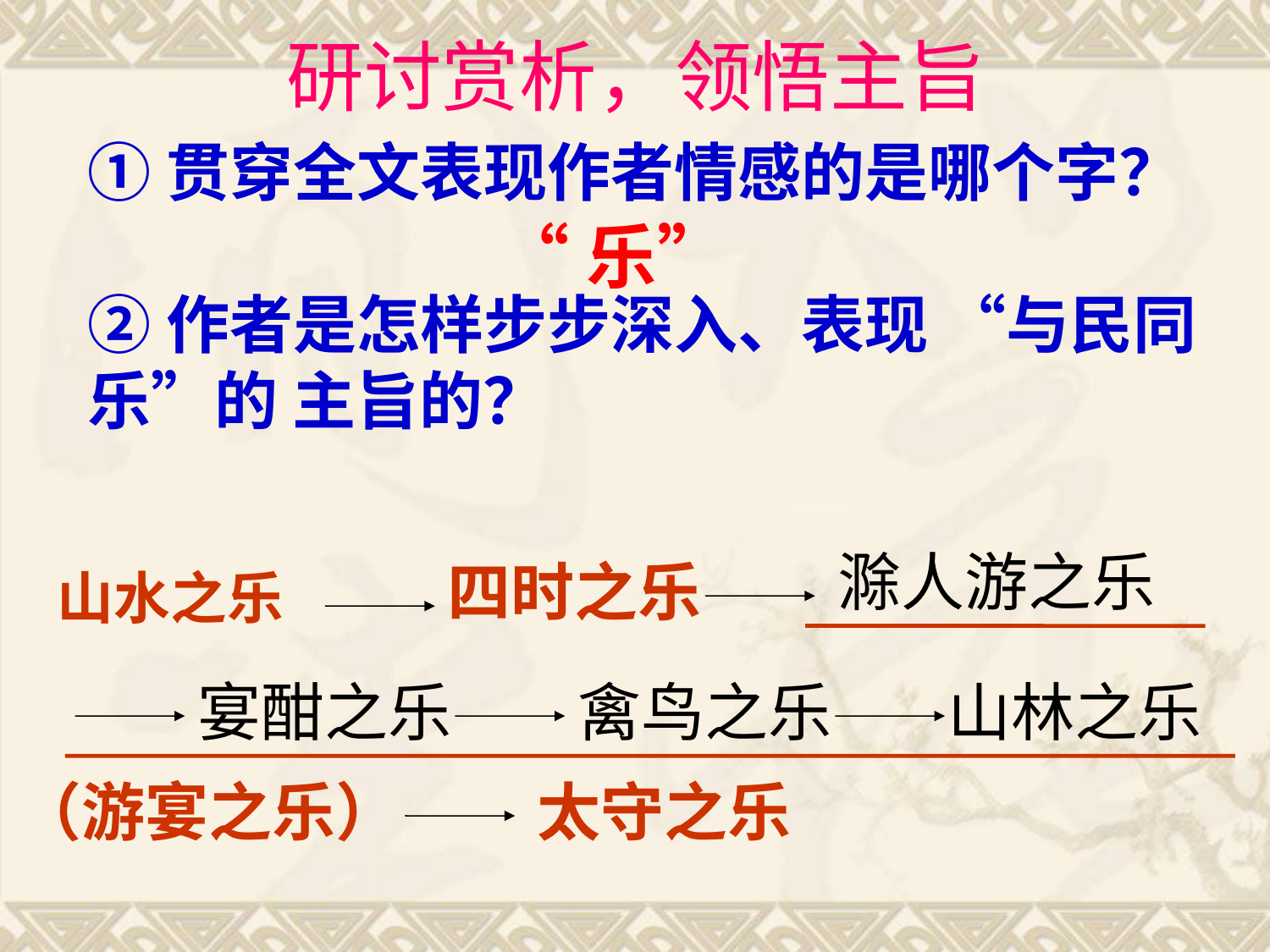

研讨赏析，领悟主旨
①贯穿全文表现作者情感的是哪个字？

②作者是怎样步步深入、表现 “与民同乐”的 主旨的？
“乐”
滁人游之乐
四时之乐
山水之乐

宴酣之乐
禽鸟之乐
山林之乐

（游宴之乐）
太守之乐